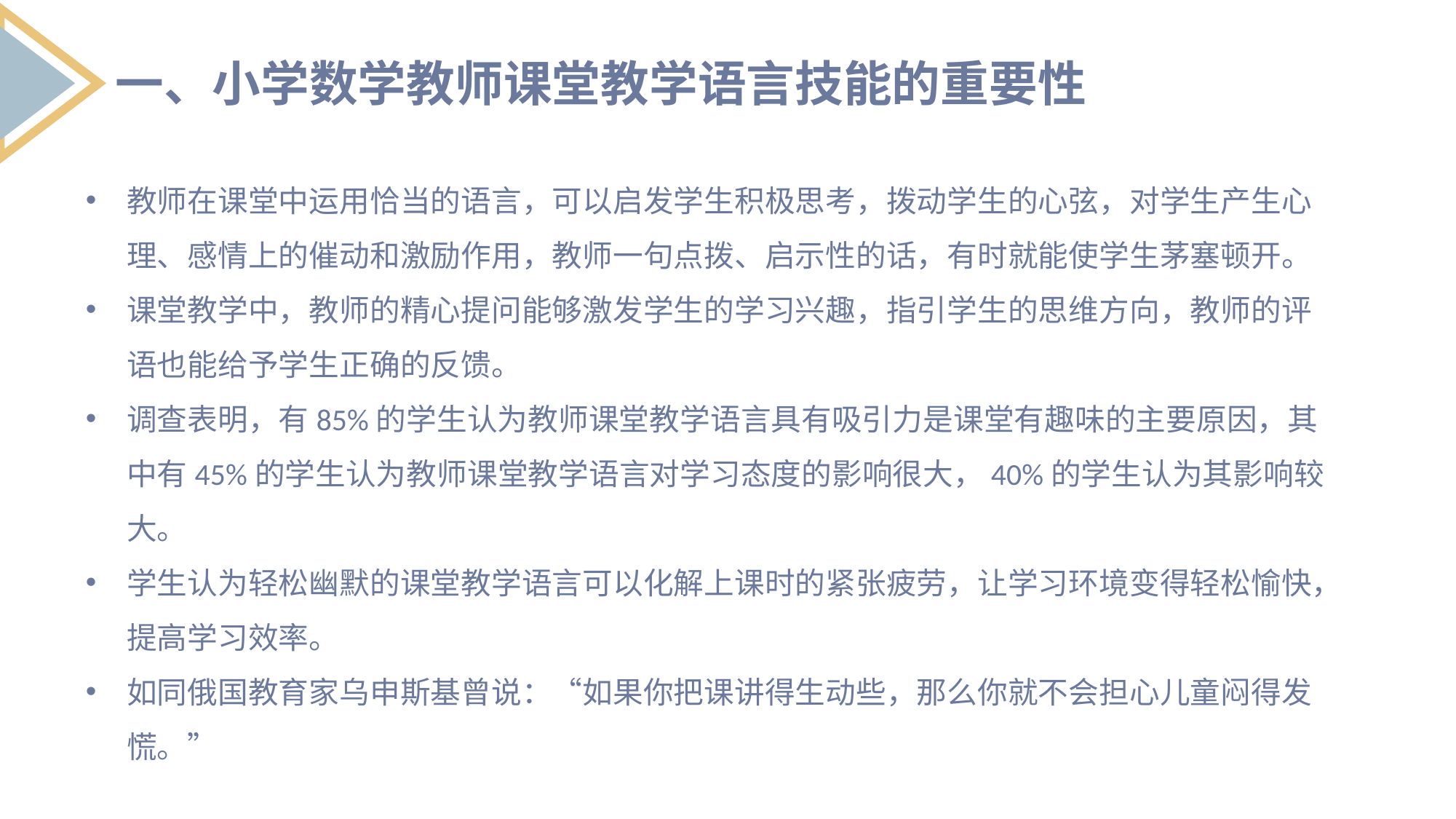

一、小学数学教师课堂教学语言技能的重要性

教师在课堂中运用恰当的语言，可以启发学生积极思考，拨动学生的心弦，对学生产生心理、感情上的催动和激励作用，教师一句点拨、启示性的话，有时就能使学生茅塞顿开。
课堂教学中，教师的精心提问能够激发学生的学习兴趣，指引学生的思维方向，教师的评语也能给予学生正确的反馈。
调查表明，有85%的学生认为教师课堂教学语言具有吸引力是课堂有趣味的主要原因，其中有45%的学生认为教师课堂教学语言对学习态度的影响很大，40%的学生认为其影响较大。
学生认为轻松幽默的课堂教学语言可以化解上课时的紧张疲劳，让学习环境变得轻松愉快，提高学习效率。
如同俄国教育家乌申斯基曾说：“如果你把课讲得生动些，那么你就不会担心儿童闷得发慌。”